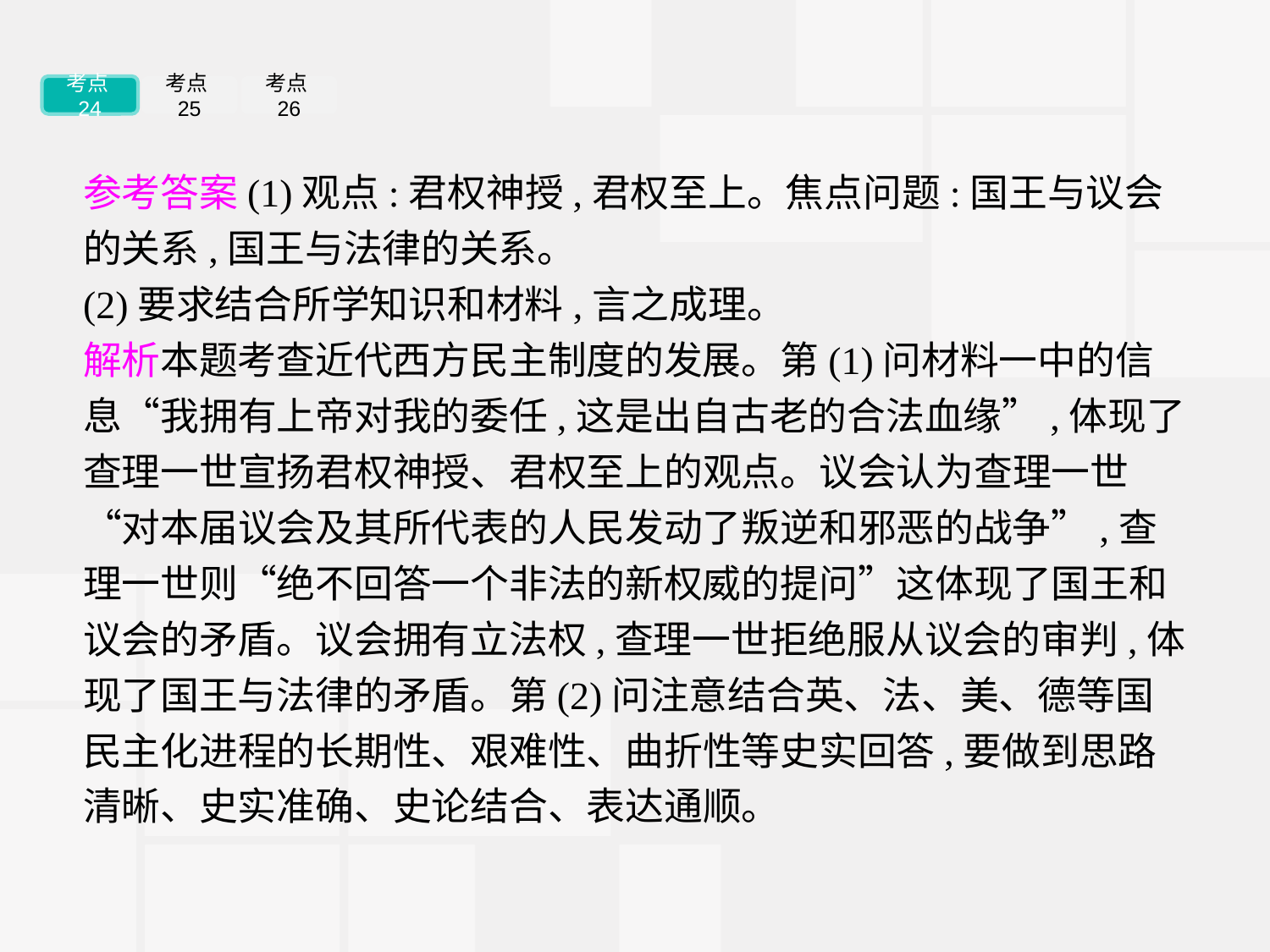

考点24
考点25
考点26
参考答案(1)观点:君权神授,君权至上。焦点问题:国王与议会的关系,国王与法律的关系。
(2)要求结合所学知识和材料,言之成理。
解析本题考查近代西方民主制度的发展。第(1)问材料一中的信息“我拥有上帝对我的委任,这是出自古老的合法血缘”,体现了查理一世宣扬君权神授、君权至上的观点。议会认为查理一世“对本届议会及其所代表的人民发动了叛逆和邪恶的战争”,查理一世则“绝不回答一个非法的新权威的提问”这体现了国王和议会的矛盾。议会拥有立法权,查理一世拒绝服从议会的审判,体现了国王与法律的矛盾。第(2)问注意结合英、法、美、德等国民主化进程的长期性、艰难性、曲折性等史实回答,要做到思路清晰、史实准确、史论结合、表达通顺。